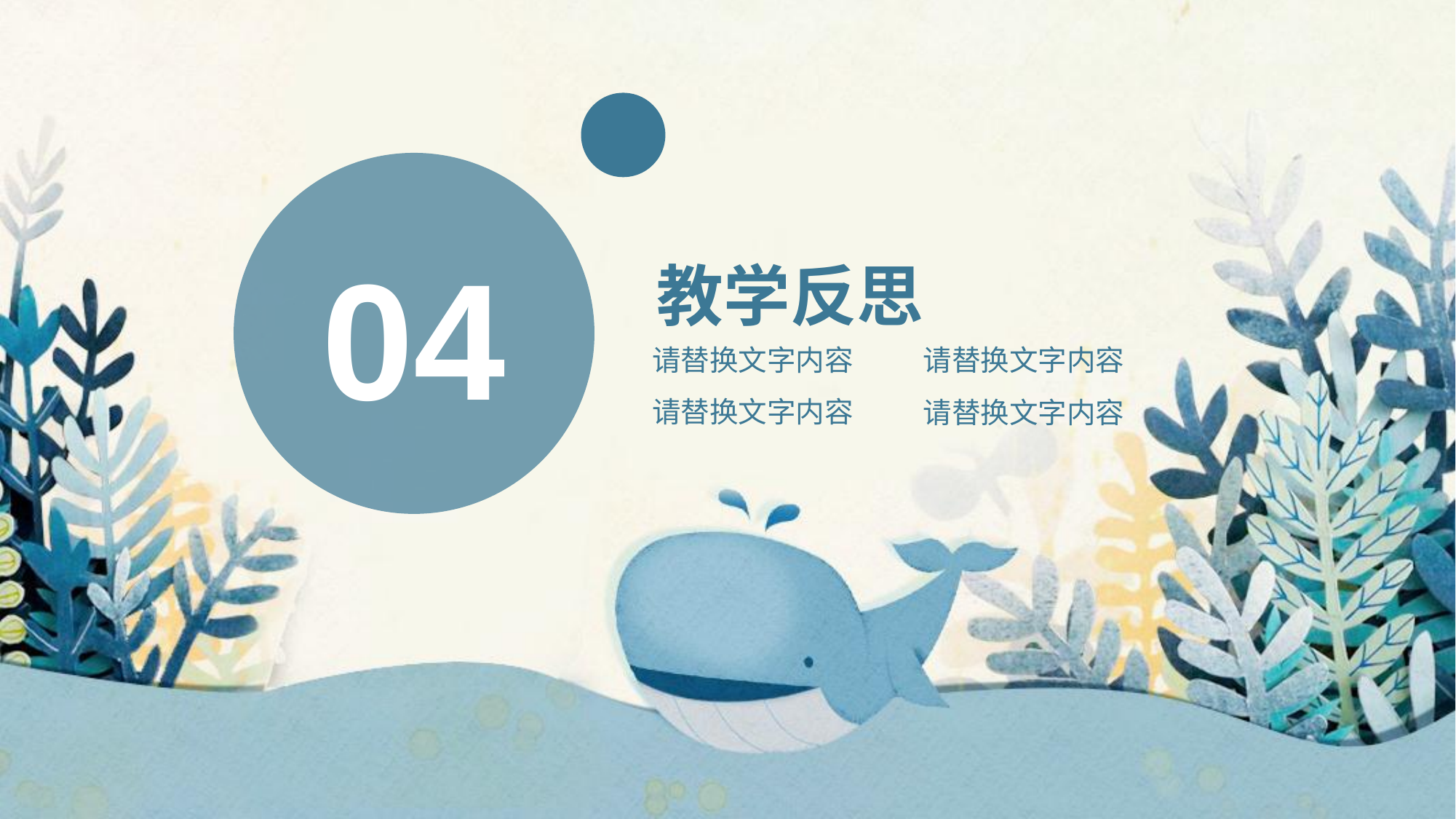

教学反思
04
请替换文字内容
请替换文字内容
请替换文字内容
请替换文字内容